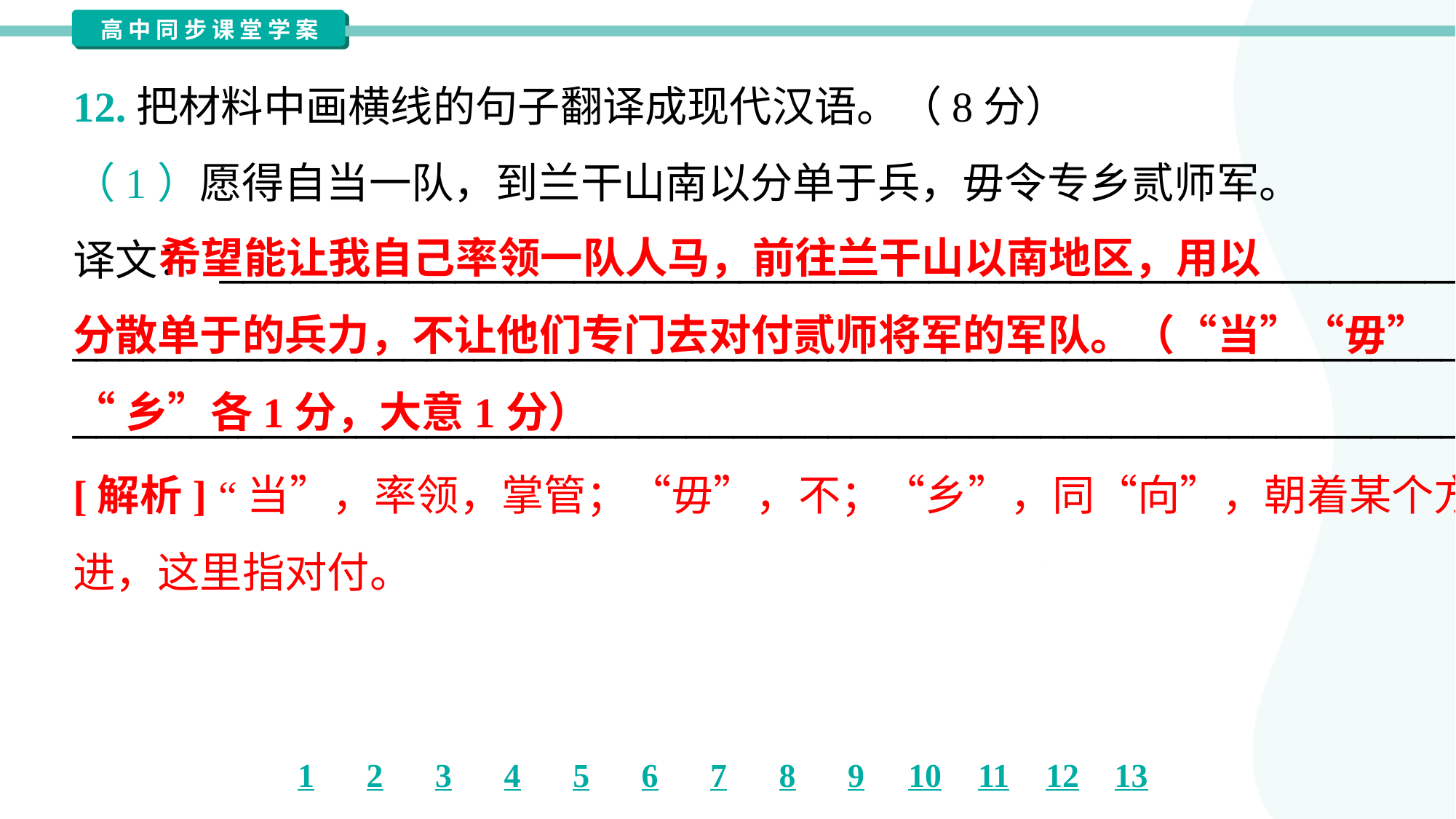

12.把材料中画横线的句子翻译成现代汉语。（8分）
（1）愿得自当一队，到兰干山南以分单于兵，毋令专乡贰师军。
译文： ______________________________________________________
_____________________________________________________________
_____________________________________________________________
        希望能让我自己率领一队人马，前往兰干山以南地区，用以
分散单于的兵力，不让他们专门去对付贰师将军的军队。（“当”“毋”
“乡”各1分，大意1分）
[解析] “当”，率领，掌管；“毋”，不；“乡”，同“向”，朝着某个方向前
进，这里指对付。